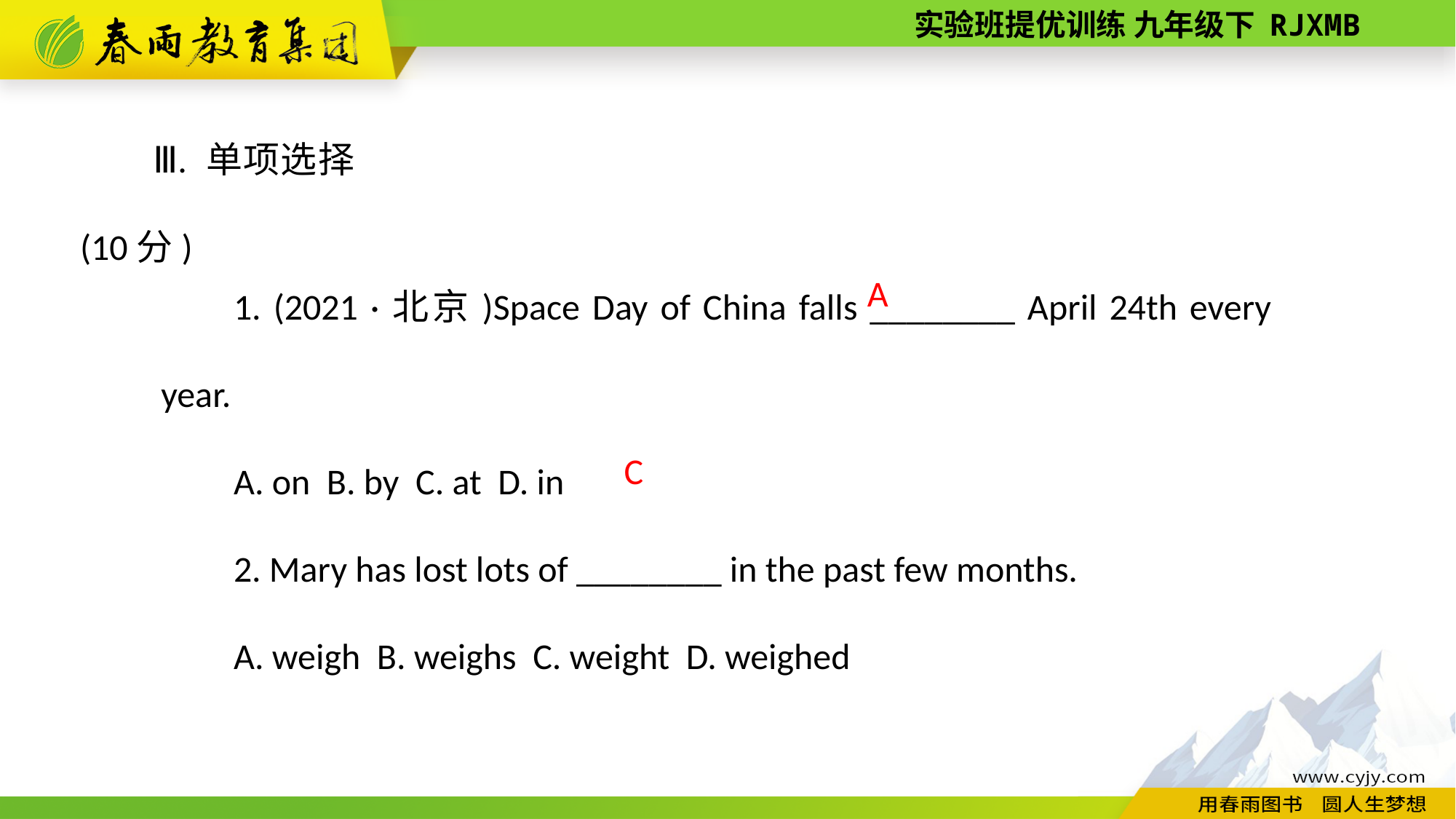

Ⅲ. 单项选择(10分)
1. (2021 ·北京)Space Day of China falls ________ April 24th every year.
A. on  B. by  C. at  D. in
2. Mary has lost lots of ________ in the past few months.
A. weigh  B. weighs  C. weight  D. weighed
A
C